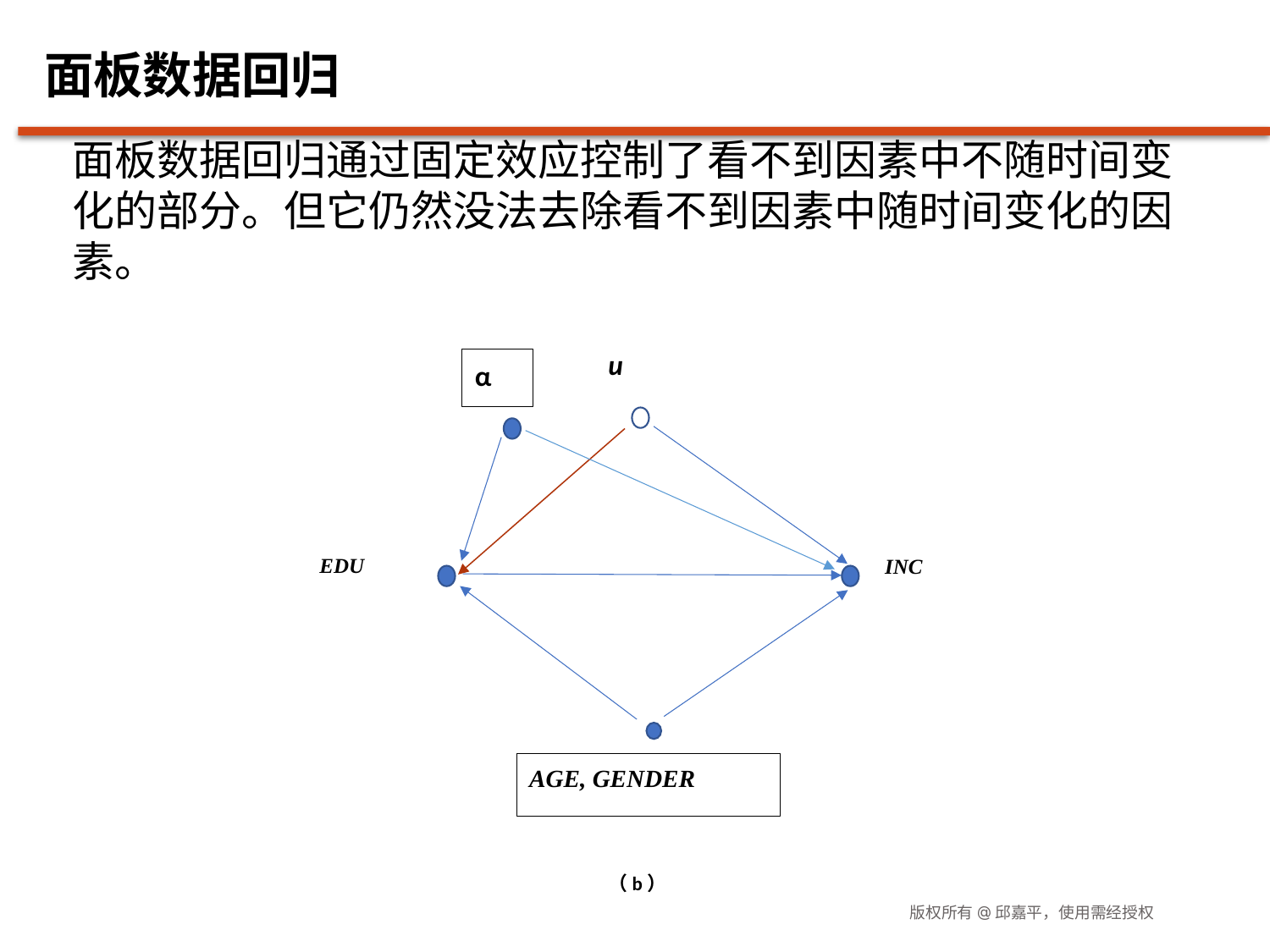

# 面板数据回归
面板数据回归通过固定效应控制了看不到因素中不随时间变化的部分。但它仍然没法去除看不到因素中随时间变化的因素。

u
α

EDU
INC

AGE, GENDER
（b）

版权所有@邱嘉平，使用需经授权